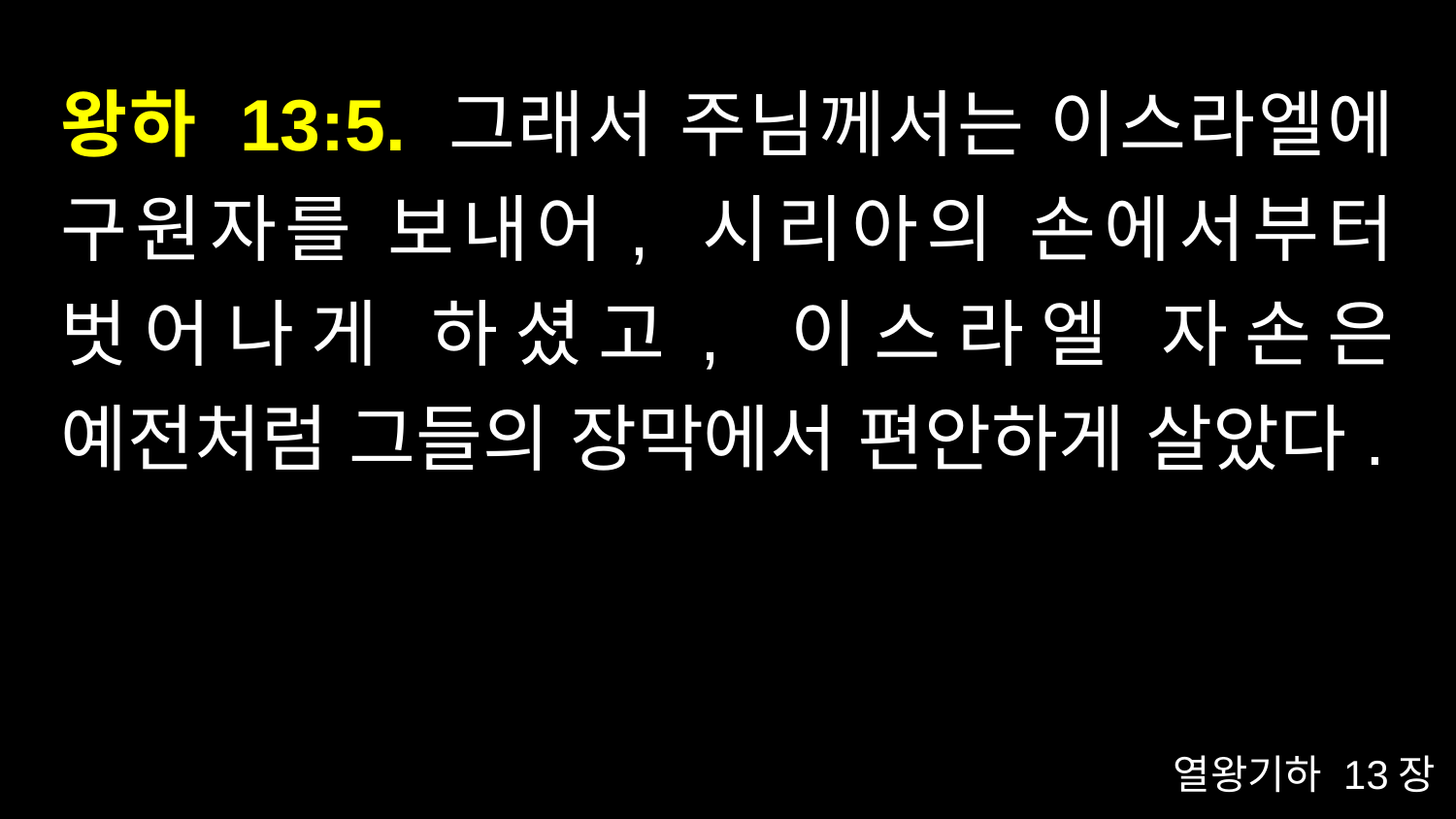

# 왕하 13:5. 그래서 주님께서는 이스라엘에 구원자를 보내어, 시리아의 손에서부터 벗어나게 하셨고, 이스라엘 자손은 예전처럼 그들의 장막에서 편안하게 살았다.
열왕기하 13장